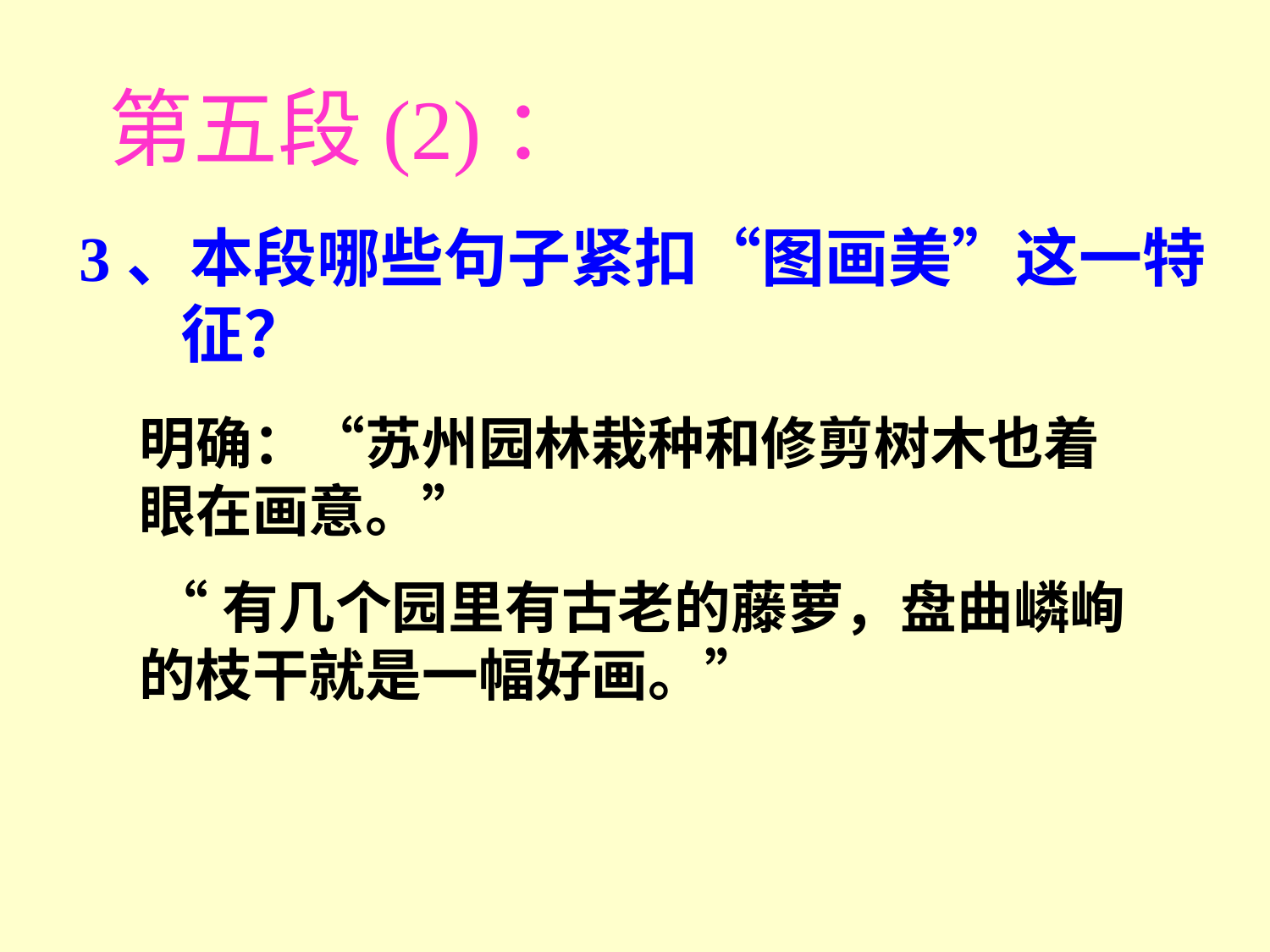

第五段(2)：
3、本段哪些句子紧扣“图画美”这一特
      征？
明确：“苏州园林栽种和修剪树木也着眼在画意。”
 “有几个园里有古老的藤萝，盘曲嶙峋的枝干就是一幅好画。”